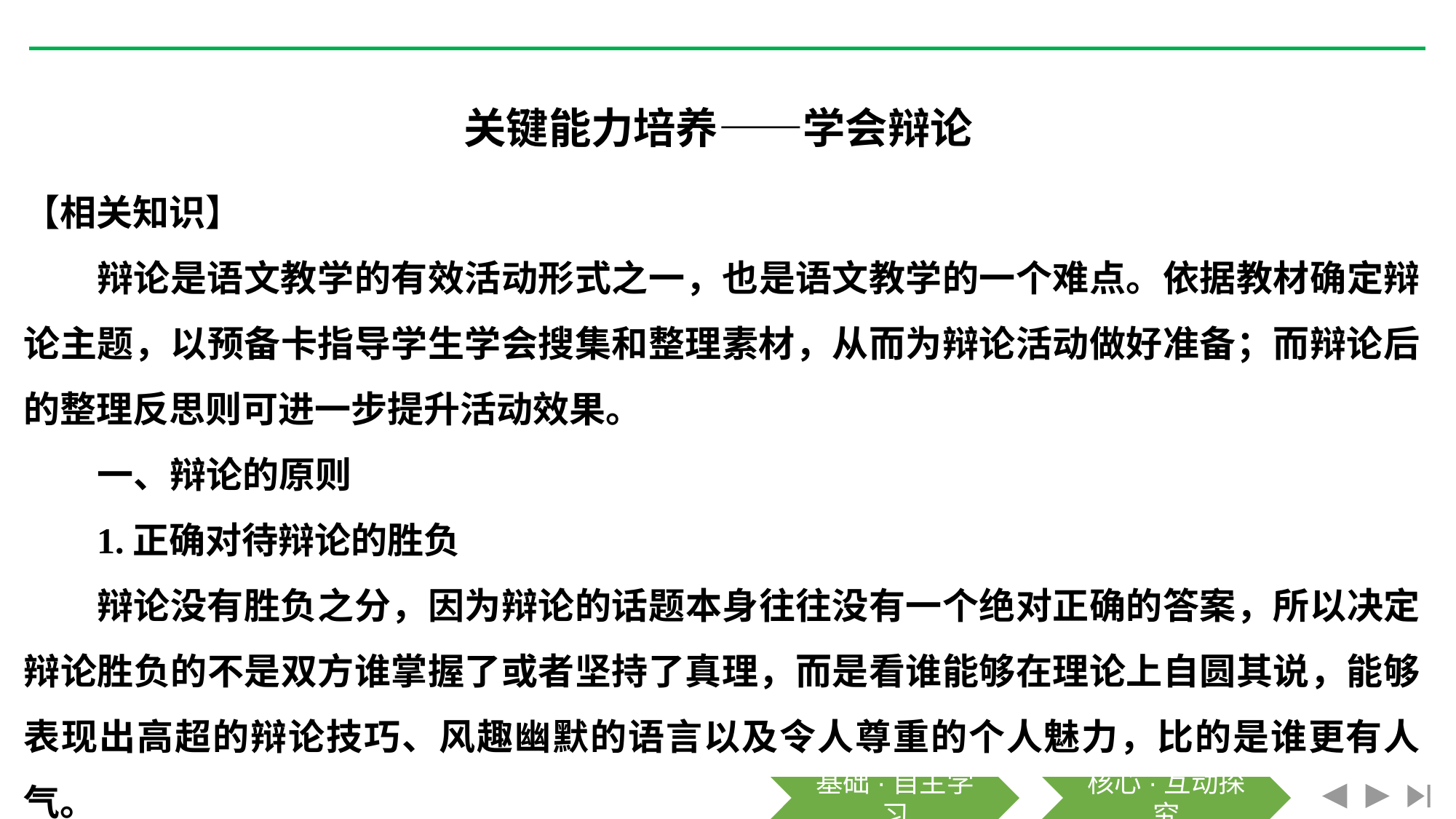

关键能力培养——学会辩论
【相关知识】
辩论是语文教学的有效活动形式之一，也是语文教学的一个难点。依据教材确定辩论主题，以预备卡指导学生学会搜集和整理素材，从而为辩论活动做好准备；而辩论后的整理反思则可进一步提升活动效果。
一、辩论的原则
1.正确对待辩论的胜负
辩论没有胜负之分，因为辩论的话题本身往往没有一个绝对正确的答案，所以决定辩论胜负的不是双方谁掌握了或者坚持了真理，而是看谁能够在理论上自圆其说，能够表现出高超的辩论技巧、风趣幽默的语言以及令人尊重的个人魅力，比的是谁更有人气。